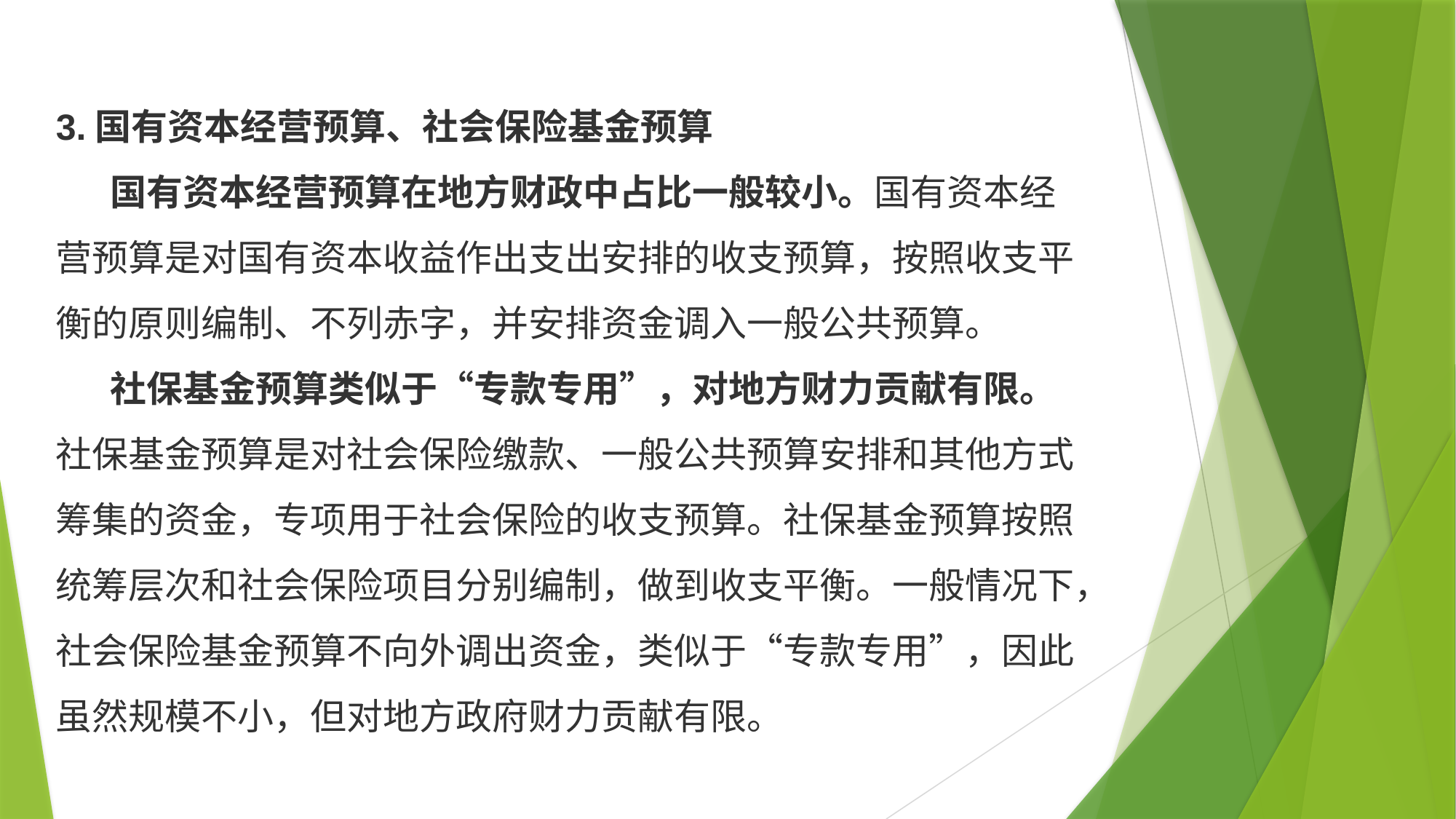

3.国有资本经营预算、社会保险基金预算
国有资本经营预算在地方财政中占比一般较小。国有资本经营预算是对国有资本收益作出支出安排的收支预算，按照收支平衡的原则编制、不列赤字，并安排资金调入一般公共预算。
社保基金预算类似于“专款专用”，对地方财力贡献有限。社保基金预算是对社会保险缴款、一般公共预算安排和其他方式筹集的资金，专项用于社会保险的收支预算。社保基金预算按照统筹层次和社会保险项目分别编制，做到收支平衡。一般情况下，社会保险基金预算不向外调出资金，类似于“专款专用”，因此虽然规模不小，但对地方政府财力贡献有限。